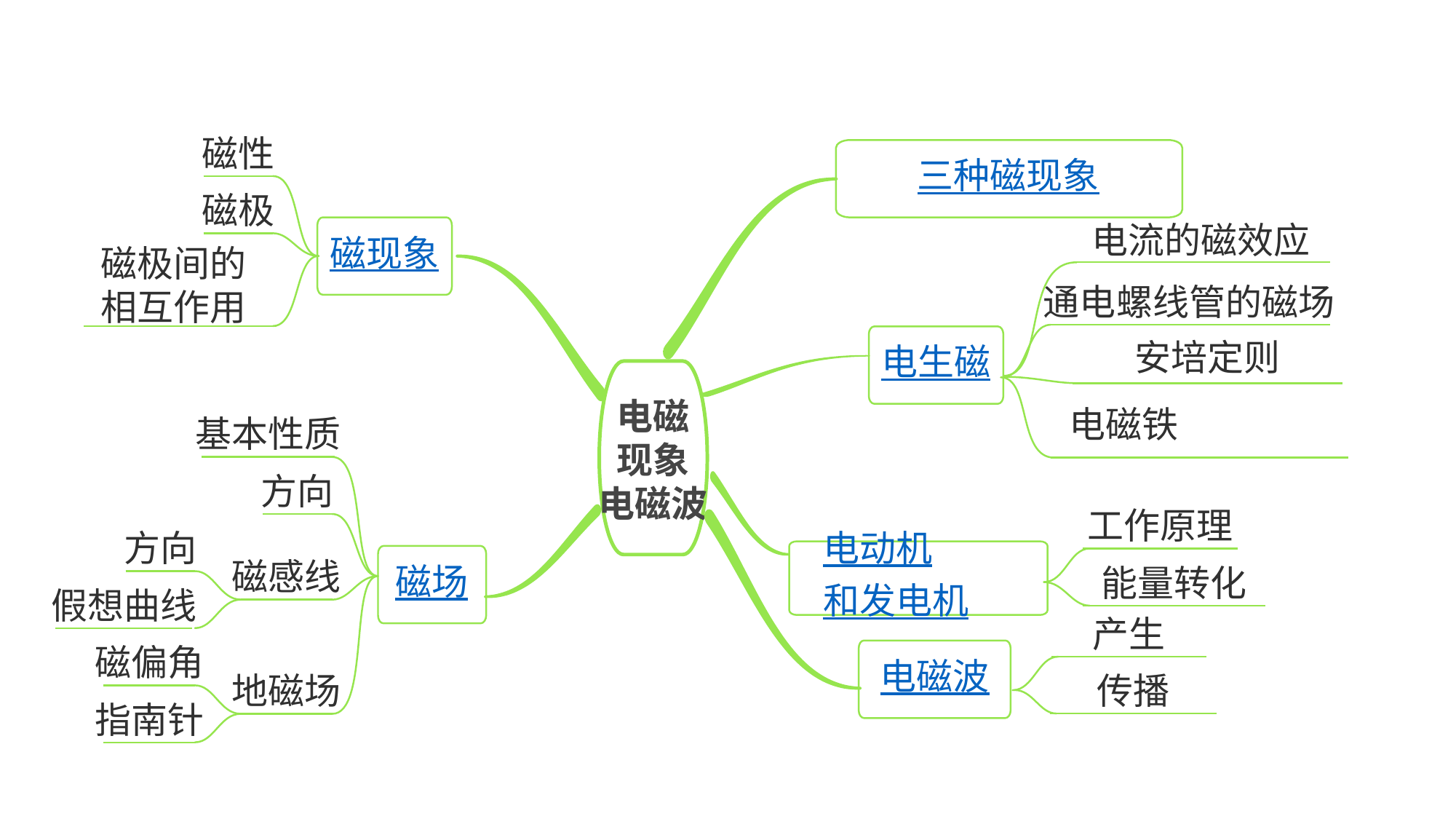

三种磁现象
磁性

磁极

磁现象

电流的磁效应

磁极间的
相互作用

通电螺线管的磁场

电生磁

安培定则

电磁
现象
电磁波
电磁铁

基本性质

方向

电动机
和发电机
工作原理

方向

磁场
磁感线

能量转化

电磁波
假想曲线

产生

磁偏角

地磁场
传播

指南针